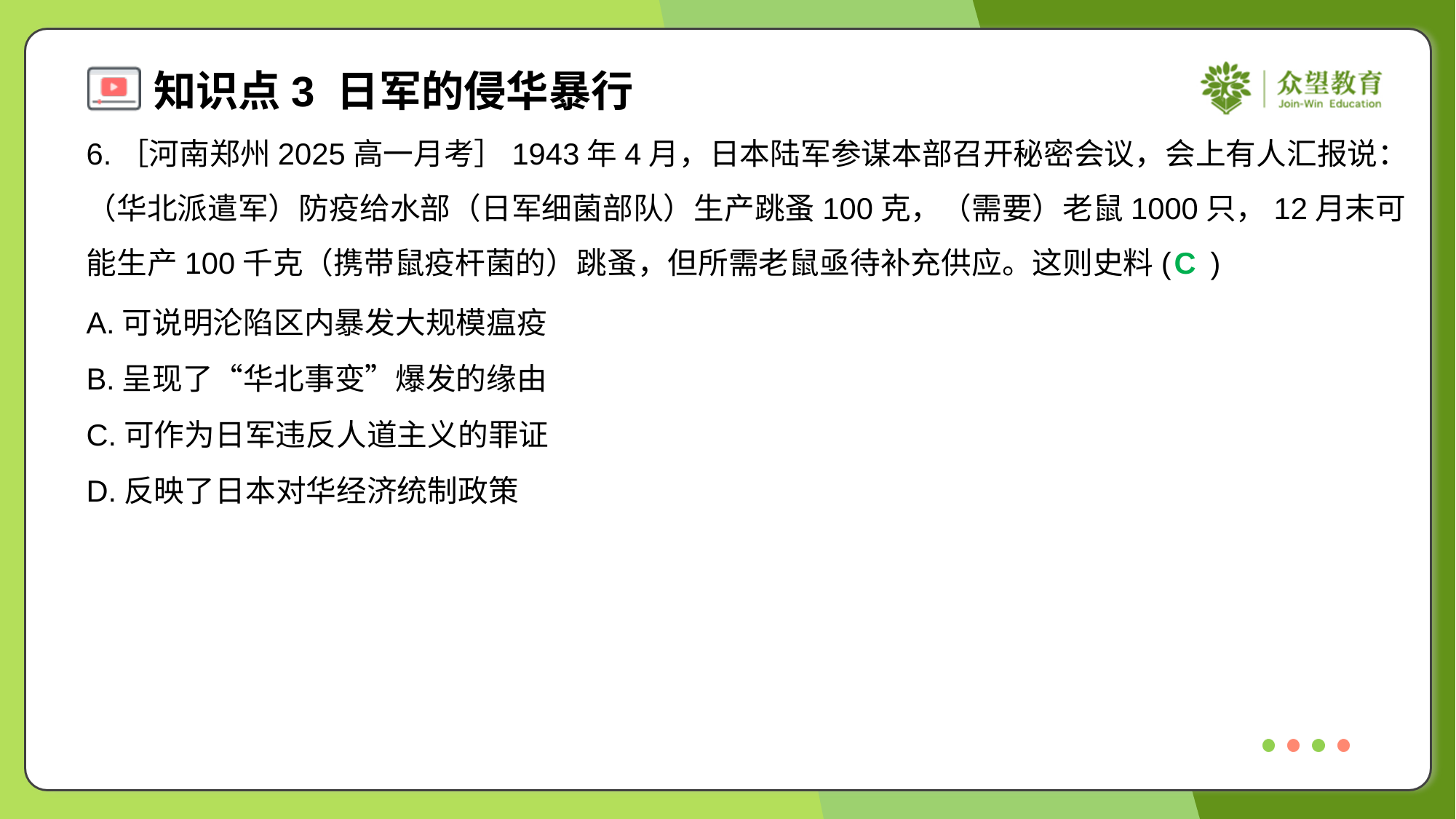

6.［河南郑州2025高一月考］1943年4月，日本陆军参谋本部召开秘密会议，会上有人汇报说：
（华北派遣军）防疫给水部（日军细菌部队）生产跳蚤100克，（需要）老鼠1000只，12月末可
能生产100千克（携带鼠疫杆菌的）跳蚤，但所需老鼠亟待补充供应。这则史料(     )
C
A.可说明沦陷区内暴发大规模瘟疫
B.呈现了“华北事变”爆发的缘由
C.可作为日军违反人道主义的罪证
D.反映了日本对华经济统制政策